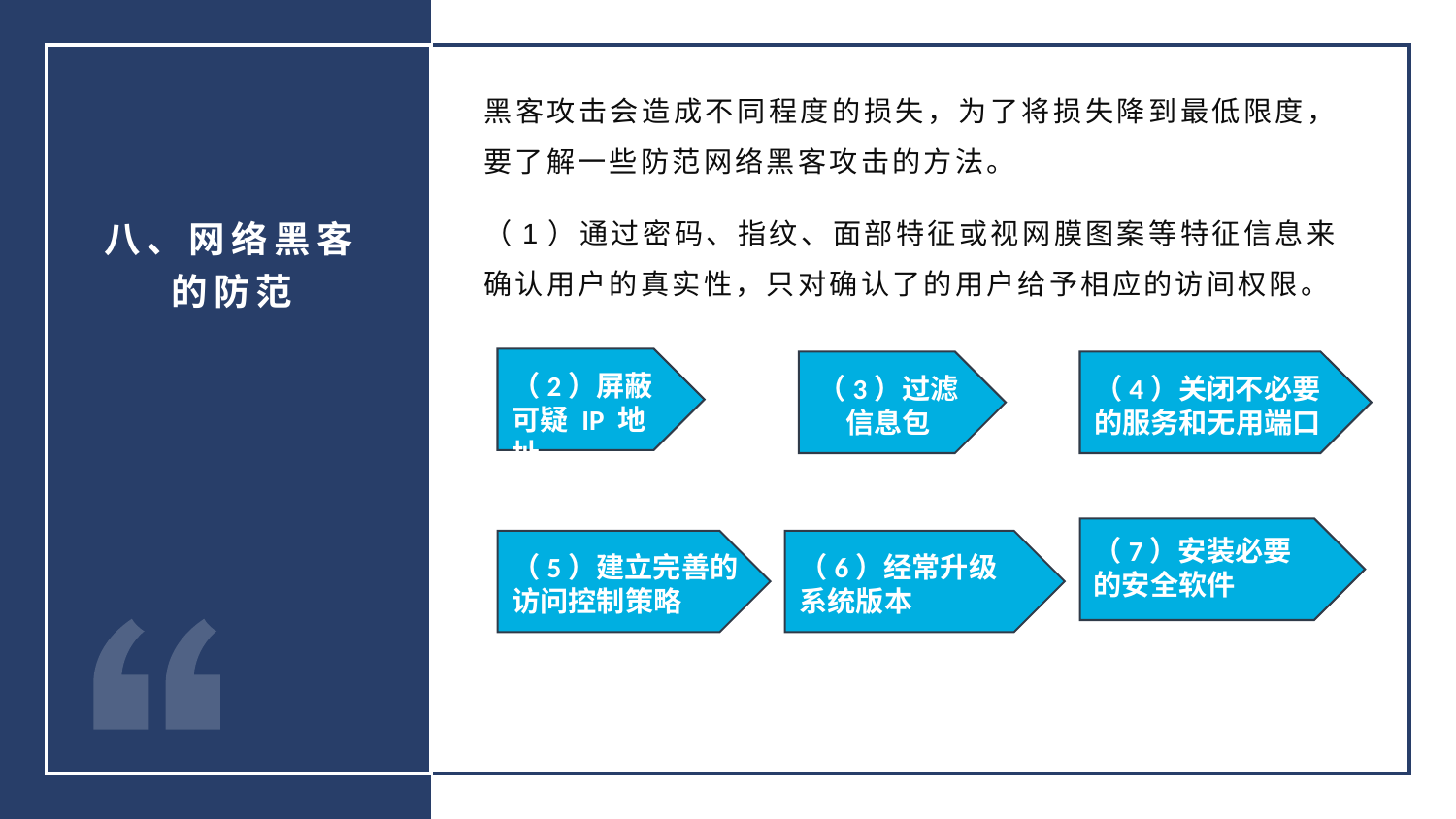

黑客攻击会造成不同程度的损失，为了将损失降到最低限度，要了解一些防范网络黑客攻击的方法。
（1）通过密码、指纹、面部特征或视网膜图案等特征信息来确认用户的真实性，只对确认了的用户给予相应的访间权限。
八、网络黑客的防范

（2）屏蔽可疑 IP 地址

（3）过滤信息包

（4）关闭不必要的服务和无用端口

（7）安装必要的安全软件

（5）建立完善的访问控制策略

（6）经常升级系统版本